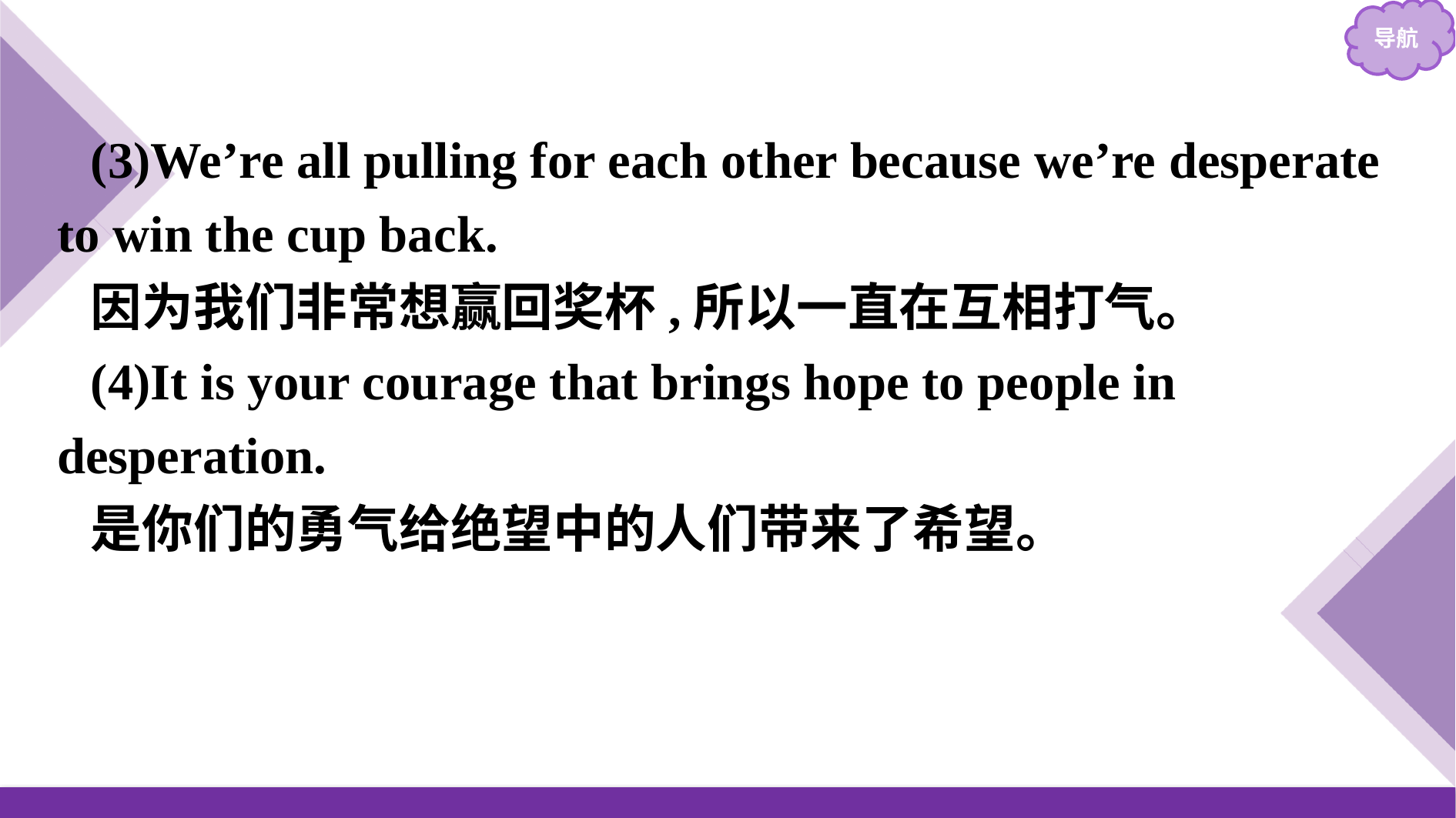

(3)We’re all pulling for each other because we’re desperate to win the cup back.
因为我们非常想赢回奖杯,所以一直在互相打气。
(4)It is your courage that brings hope to people in desperation.
是你们的勇气给绝望中的人们带来了希望。